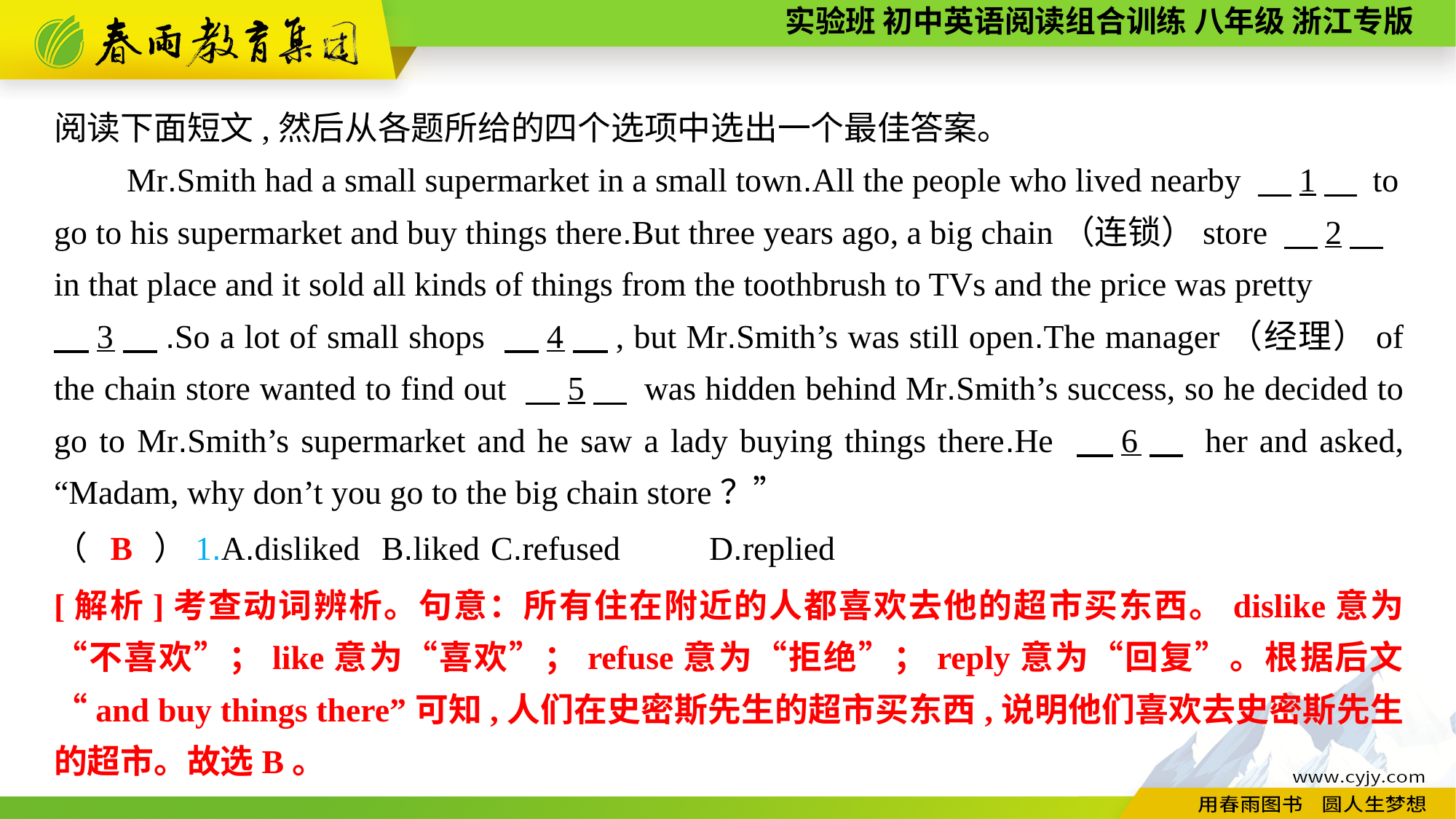

阅读下面短文,然后从各题所给的四个选项中选出一个最佳答案。
Mr.Smith had a small supermarket in a small town.All the people who lived nearby 　1　 to go to his supermarket and buy things there.But three years ago, a big chain（连锁）store 　2　 in that place and it sold all kinds of things from the toothbrush to TVs and the price was pretty
　3　.So a lot of small shops 　4　, but Mr.Smith’s was still open.The manager（经理）of the chain store wanted to find out 　5　 was hidden behind Mr.Smith’s success, so he decided to go to Mr.Smith’s supermarket and he saw a lady buying things there.He 　6　 her and asked, “Madam, why don’t you go to the big chain store？”
（　　）1.A.disliked	B.liked	C.refused	D.replied
B
[解析]考查动词辨析。句意：所有住在附近的人都喜欢去他的超市买东西。dislike意为“不喜欢”；like意为“喜欢”；refuse意为“拒绝”；reply意为“回复”。根据后文“and buy things there”可知,人们在史密斯先生的超市买东西,说明他们喜欢去史密斯先生的超市。故选B。